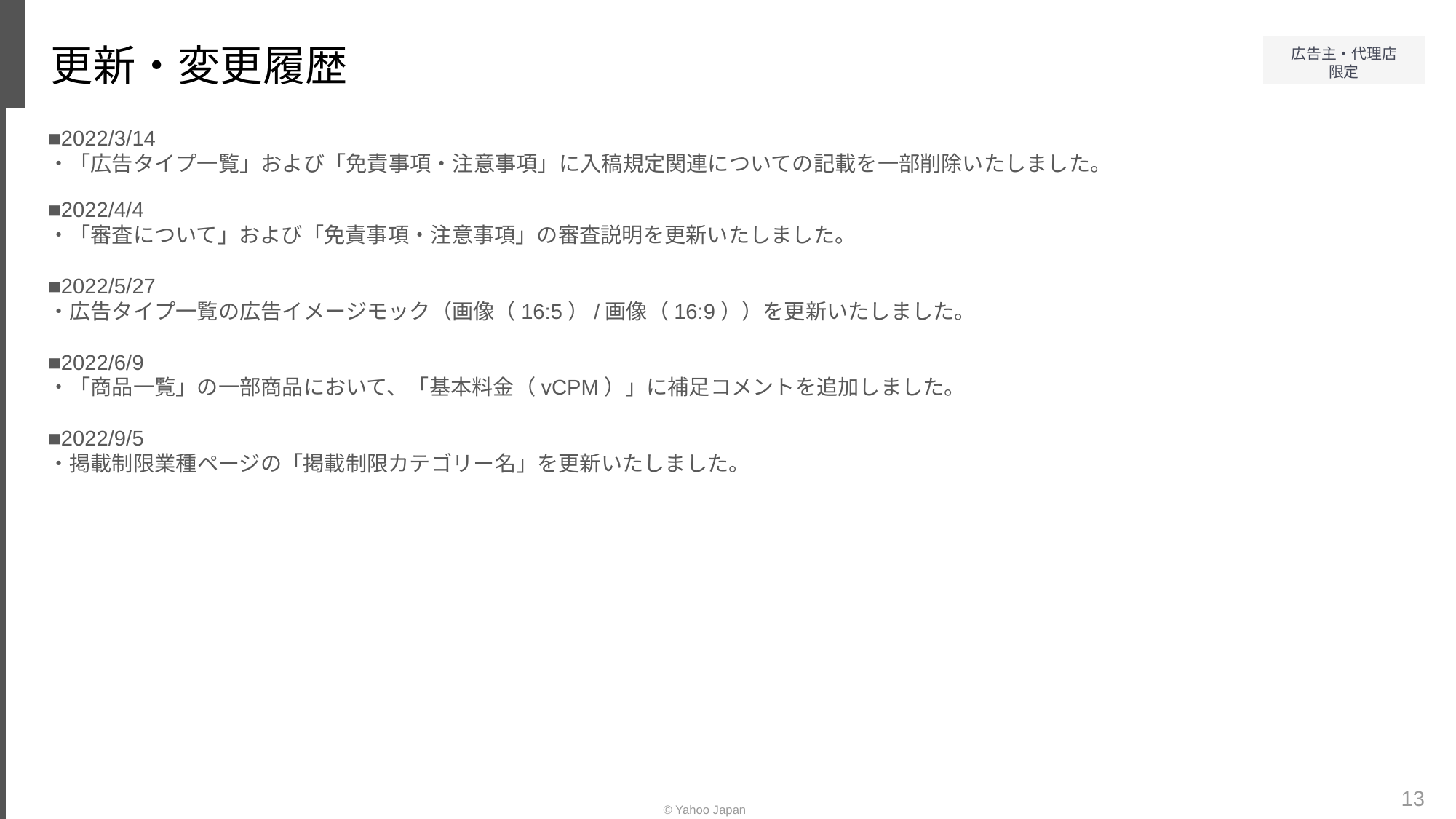

更新・変更履歴
■2022/3/14
・「広告タイプ一覧」および「免責事項・注意事項」に入稿規定関連についての記載を一部削除いたしました。

■2022/4/4
・「審査について」および「免責事項・注意事項」の審査説明を更新いたしました。

■2022/5/27
・広告タイプ一覧の広告イメージモック（画像（16:5）/画像（16:9））を更新いたしました。

■2022/6/9
・「商品一覧」の一部商品において、「基本料金（vCPM）」に補足コメントを追加しました。

■2022/9/5
・掲載制限業種ページの「掲載制限カテゴリー名」を更新いたしました。

13